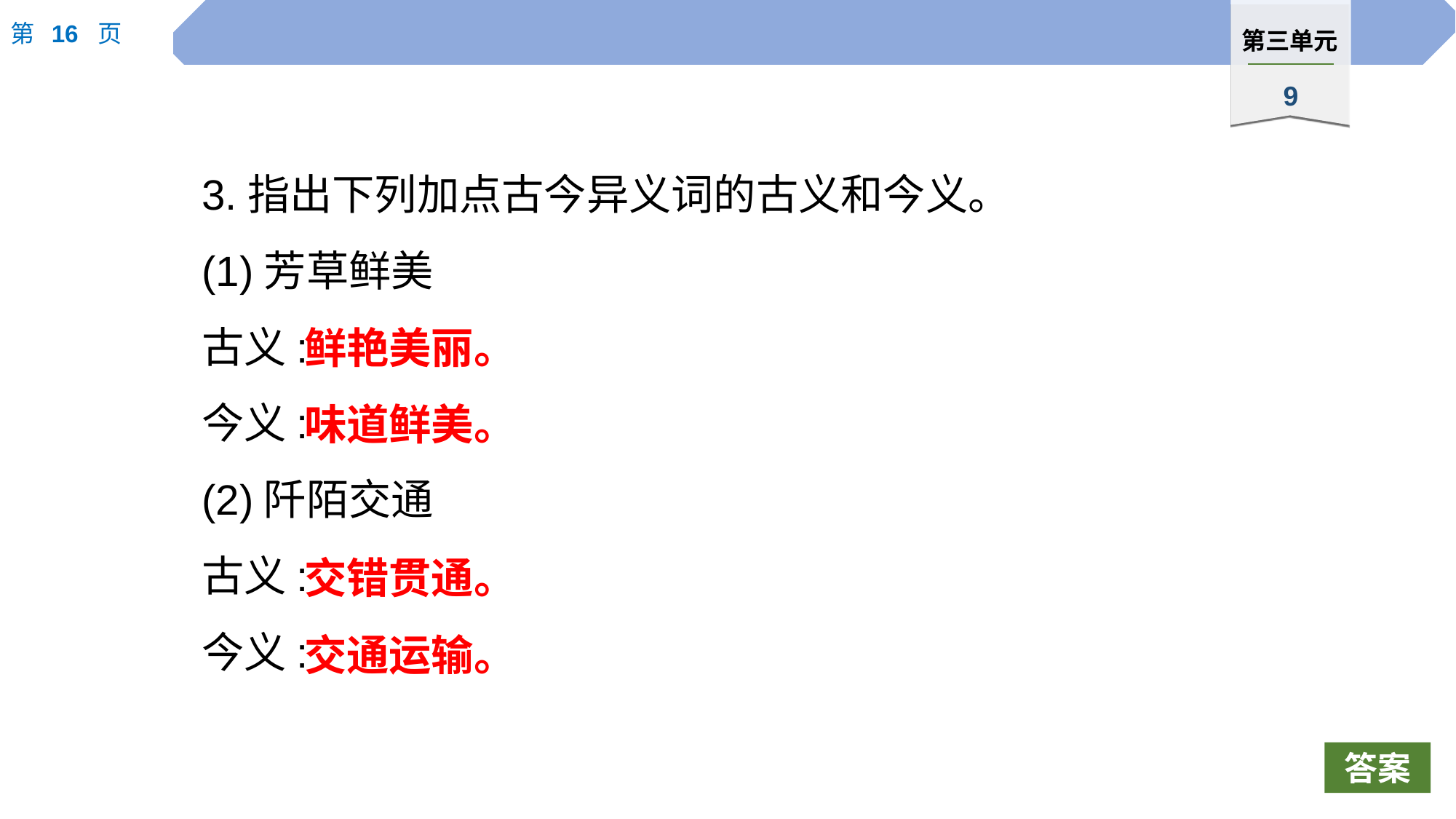

3.指出下列加点古今异义词的古义和今义。
(1)芳草鲜美
古义:
今义:
(2)阡陌交通
古义:
今义:
鲜艳美丽。
味道鲜美。
交错贯通。
交通运输。
答案